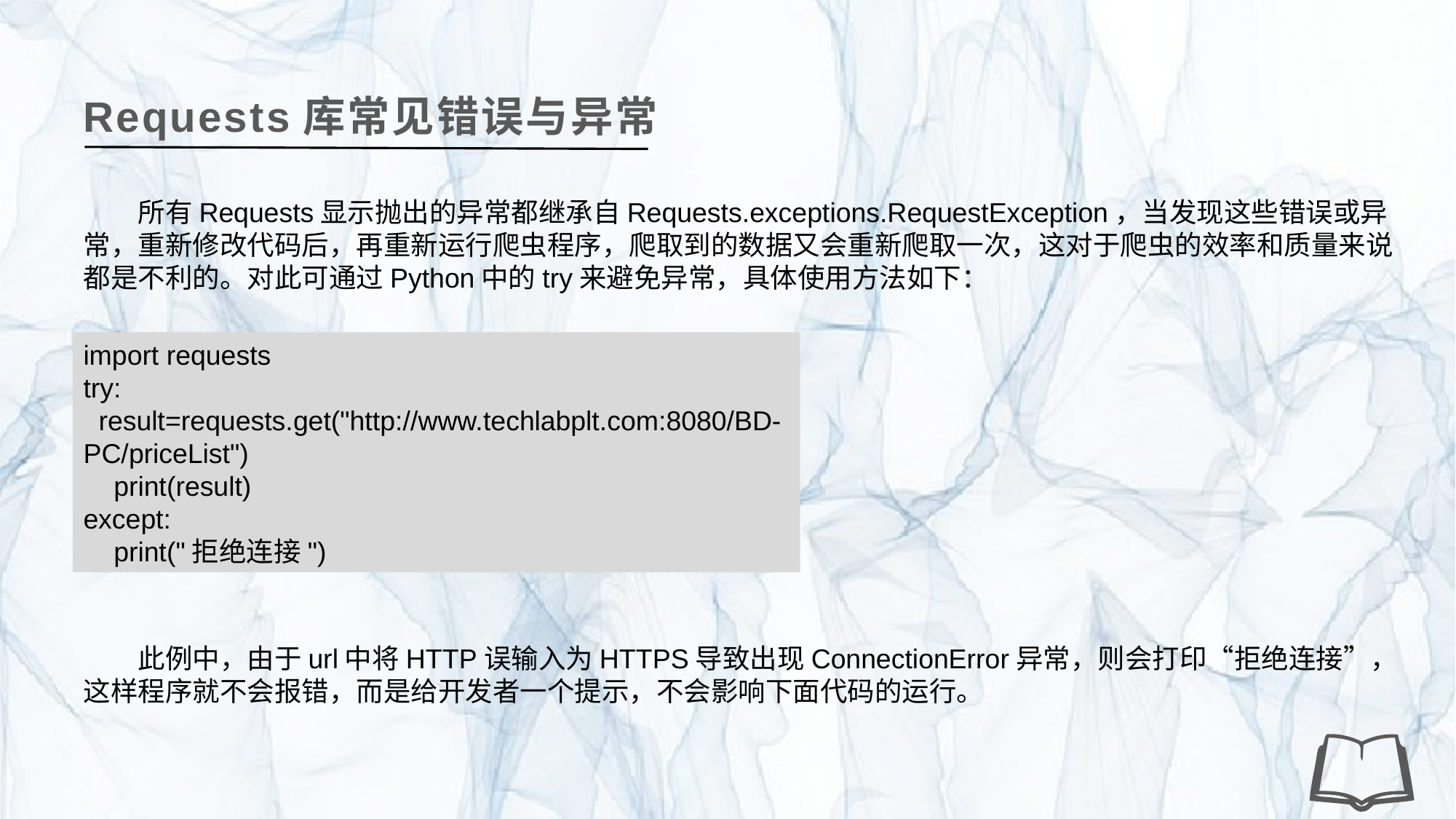

Requests库常见错误与异常
所有Requests显示抛出的异常都继承自Requests.exceptions.RequestException，当发现这些错误或异常，重新修改代码后，再重新运行爬虫程序，爬取到的数据又会重新爬取一次，这对于爬虫的效率和质量来说都是不利的。对此可通过Python中的try来避免异常，具体使用方法如下：
import requests
try:
  result=requests.get("http://www.techlabplt.com:8080/BD-PC/priceList")
    print(result)
except:
    print("拒绝连接")
此例中，由于url中将HTTP误输入为HTTPS导致出现ConnectionError异常，则会打印“拒绝连接”，这样程序就不会报错，而是给开发者一个提示，不会影响下面代码的运行。

27